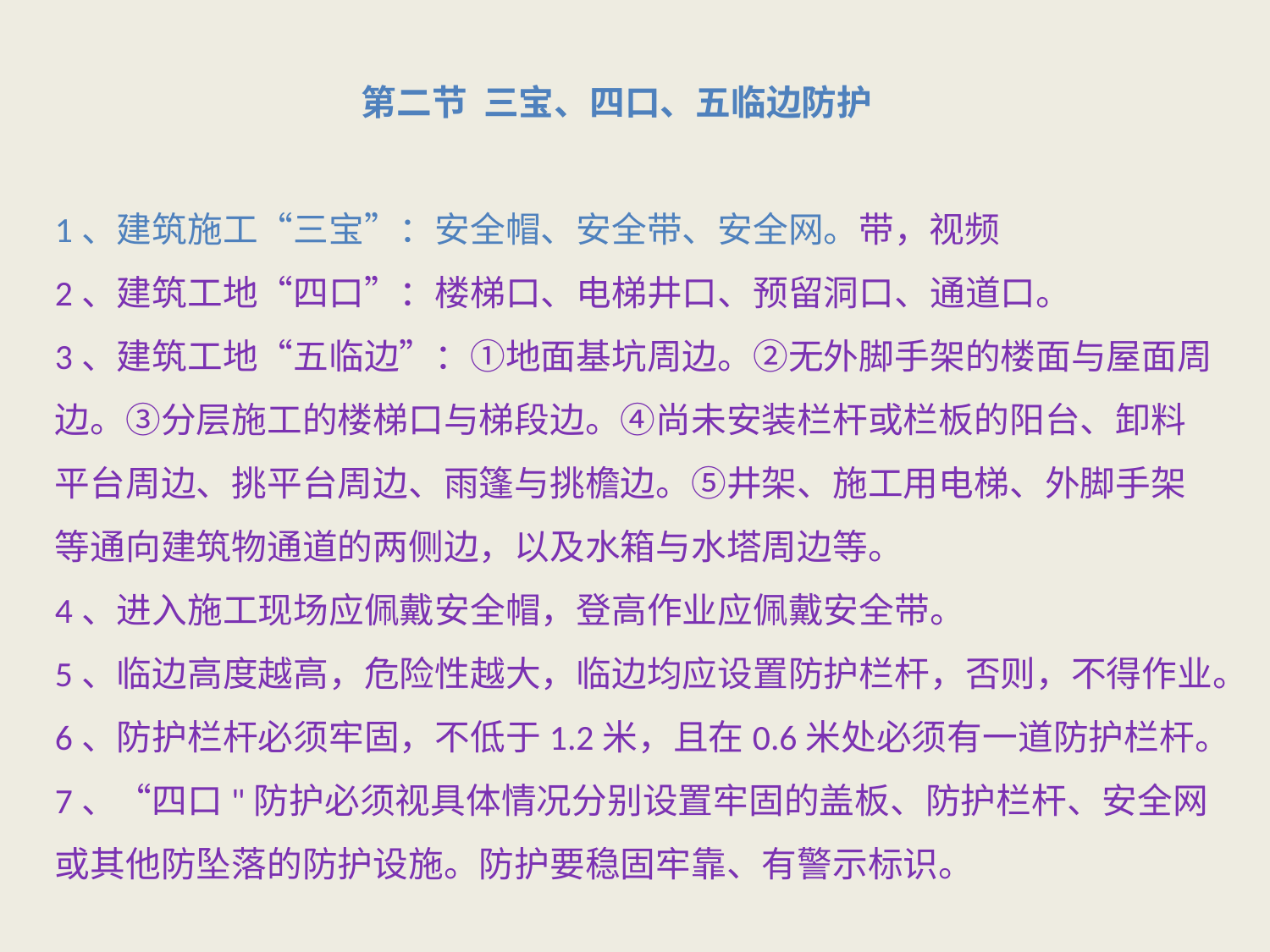

第二节  三宝、四口、五临边防护

1、建筑施工“三宝”：安全帽、安全带、安全网。带，视频2、建筑工地“四口”：楼梯口、电梯井口、预留洞口、通道口。3、建筑工地“五临边”：①地面基坑周边。②无外脚手架的楼面与屋面周边。③分层施工的楼梯口与梯段边。④尚未安装栏杆或栏板的阳台、卸料平台周边、挑平台周边、雨篷与挑檐边。⑤井架、施工用电梯、外脚手架等通向建筑物通道的两侧边，以及水箱与水塔周边等。4、进入施工现场应佩戴安全帽，登高作业应佩戴安全带。5、临边高度越高，危险性越大，临边均应设置防护栏杆，否则，不得作业。6、防护栏杆必须牢固，不低于1.2米，且在0.6米处必须有一道防护栏杆。7、“四口"防护必须视具体情况分别设置牢固的盖板、防护栏杆、安全网或其他防坠落的防护设施。防护要稳固牢靠、有警示标识。